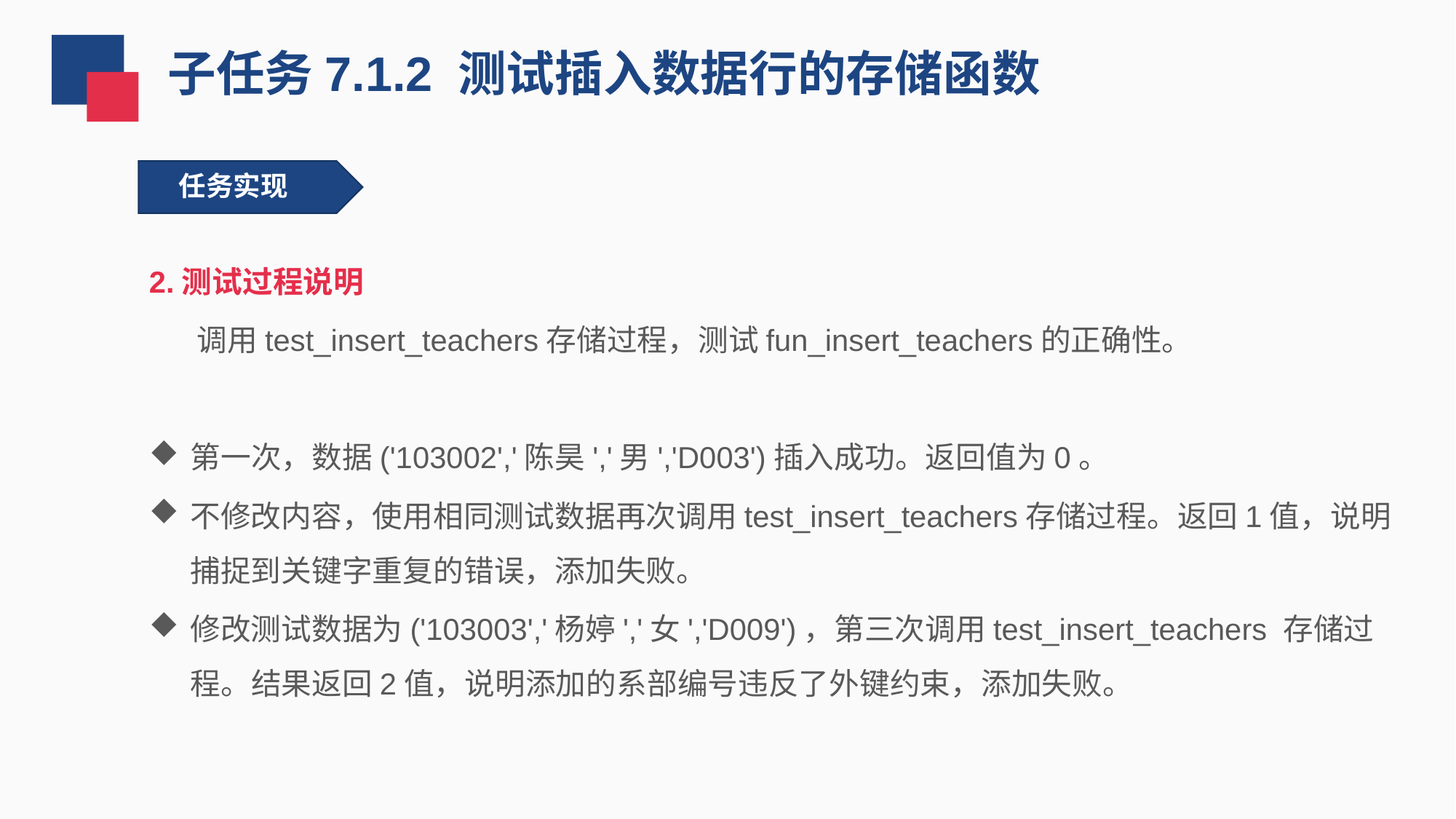

子任务7.1.2 测试插入数据行的存储函数

任务实现
2.测试过程说明
      调用test_insert_teachers存储过程，测试fun_insert_teachers的正确性。

第一次，数据('103002','陈昊','男','D003')插入成功。返回值为0。
不修改内容，使用相同测试数据再次调用test_insert_teachers存储过程。返回1值，说明捕捉到关键字重复的错误，添加失败。
修改测试数据为('103003','杨婷','女','D009')，第三次调用test_insert_teachers 存储过程。结果返回2值，说明添加的系部编号违反了外键约束，添加失败。